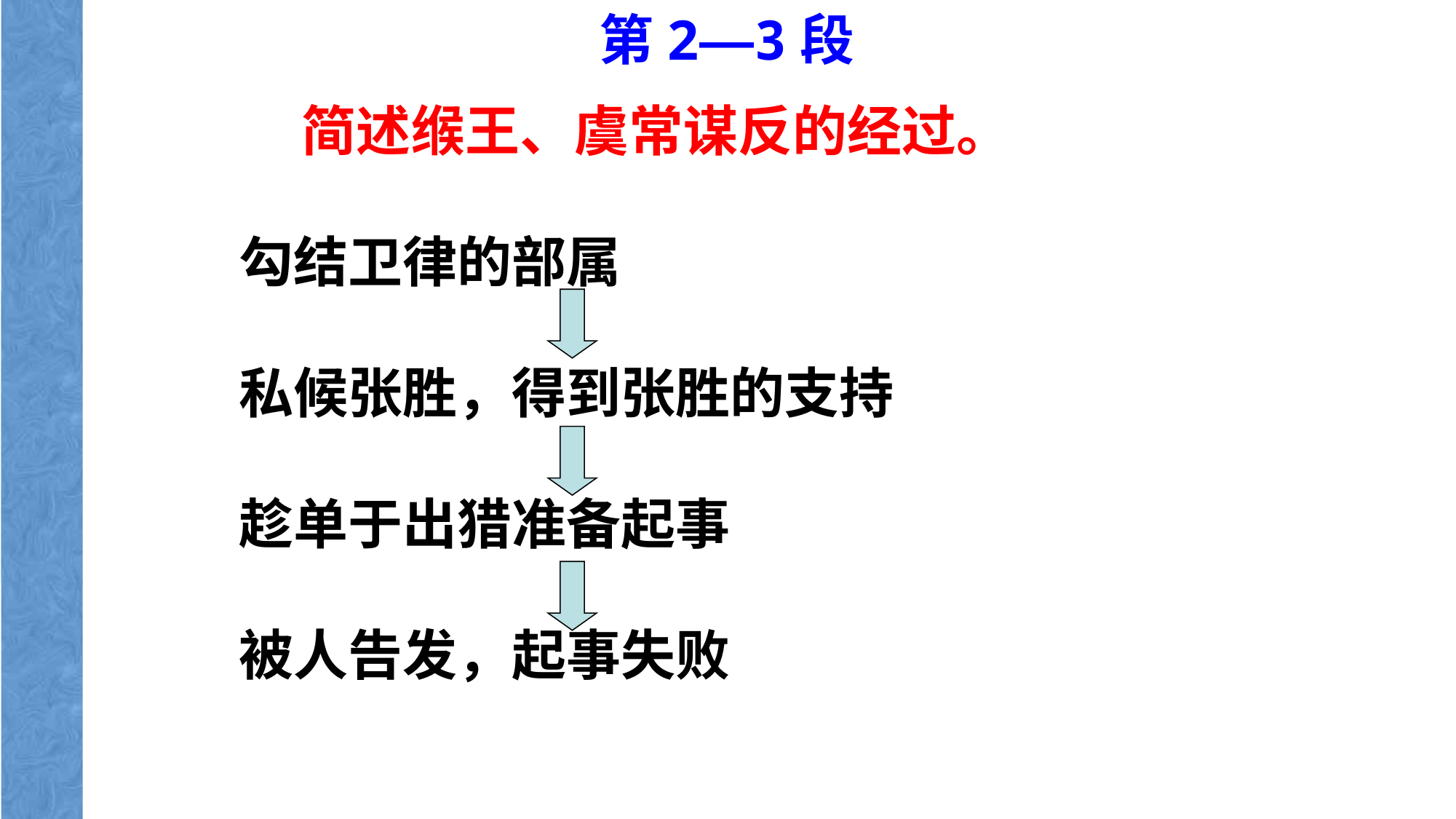

第2—3段
    简述缑王、虞常谋反的经过。

勾结卫律的部属

私候张胜，得到张胜的支持

趁单于出猎准备起事

被人告发，起事失败